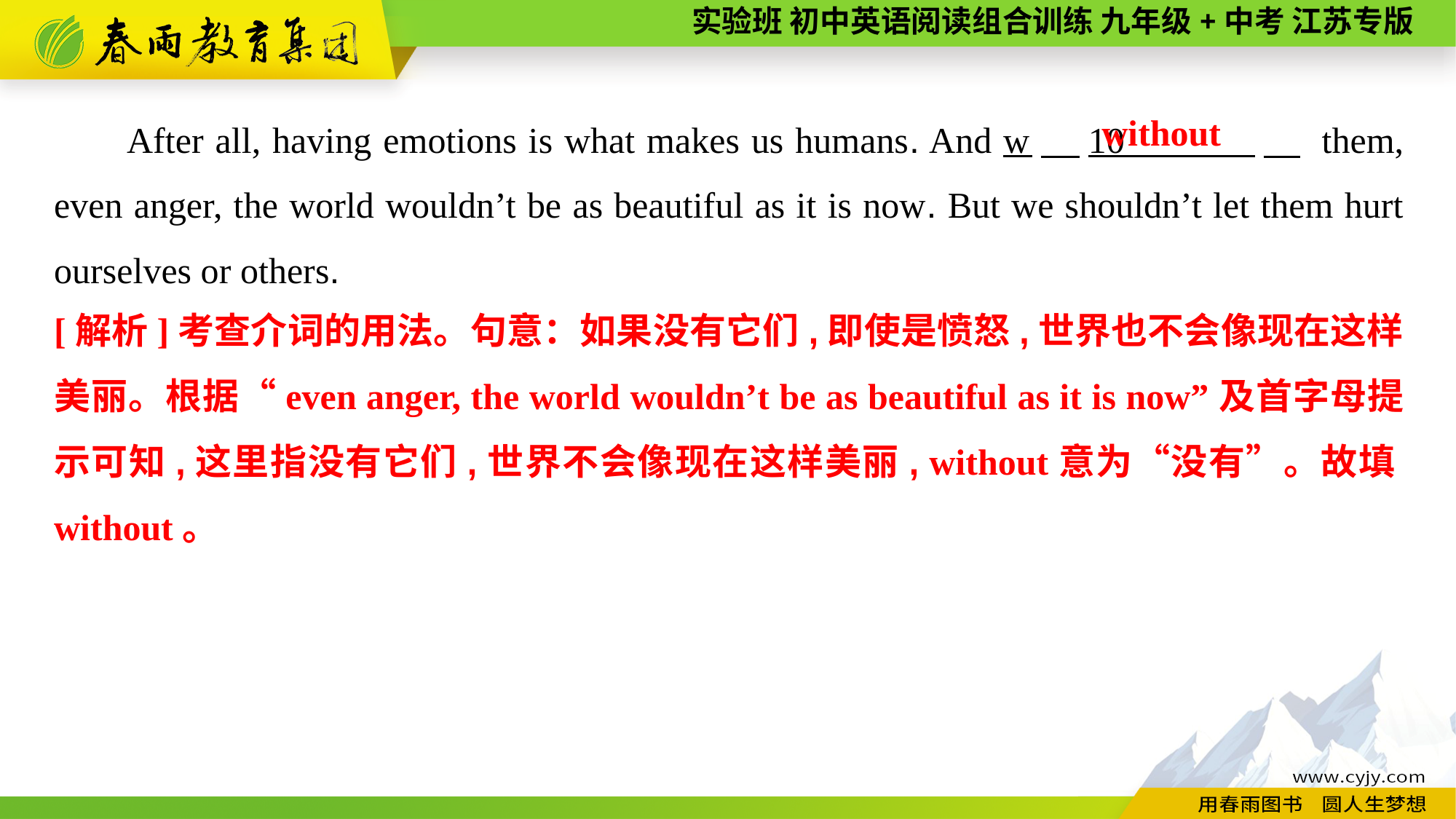

After all, having emotions is what makes us humans. And w　10           　 them, even anger, the world wouldn’t be as beautiful as it is now. But we shouldn’t let them hurt ourselves or others.
without
[解析]考查介词的用法。句意：如果没有它们,即使是愤怒,世界也不会像现在这样美丽。根据“even anger, the world wouldn’t be as beautiful as it is now”及首字母提示可知,这里指没有它们,世界不会像现在这样美丽, without意为“没有”。故填without。